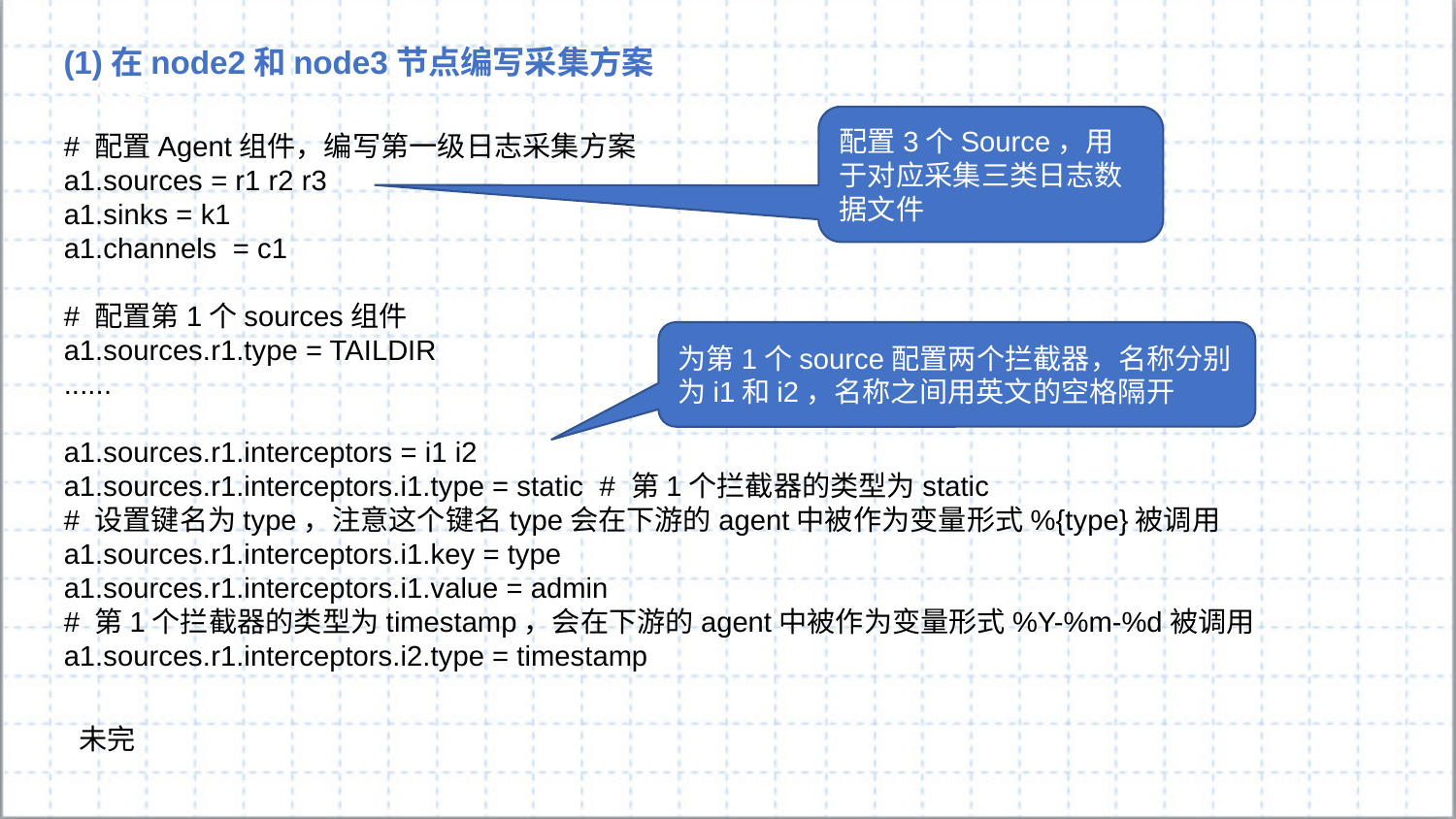

(1)在node2和node3节点编写采集方案
配置3个Source，用于对应采集三类日志数据文件
# 配置Agent组件，编写第一级日志采集方案
a1.sources = r1 r2 r3
a1.sinks = k1
a1.channels  = c1

# 配置第1个sources组件
a1.sources.r1.type = TAILDIR
......

a1.sources.r1.interceptors = i1 i2
a1.sources.r1.interceptors.i1.type = static  # 第1个拦截器的类型为static
# 设置键名为type，注意这个键名type会在下游的agent中被作为变量形式%{type}被调用
a1.sources.r1.interceptors.i1.key = type
a1.sources.r1.interceptors.i1.value = admin
# 第1个拦截器的类型为timestamp，会在下游的agent中被作为变量形式%Y-%m-%d被调用
a1.sources.r1.interceptors.i2.type = timestamp
为第1个source配置两个拦截器，名称分别为i1和i2，名称之间用英文的空格隔开
未完